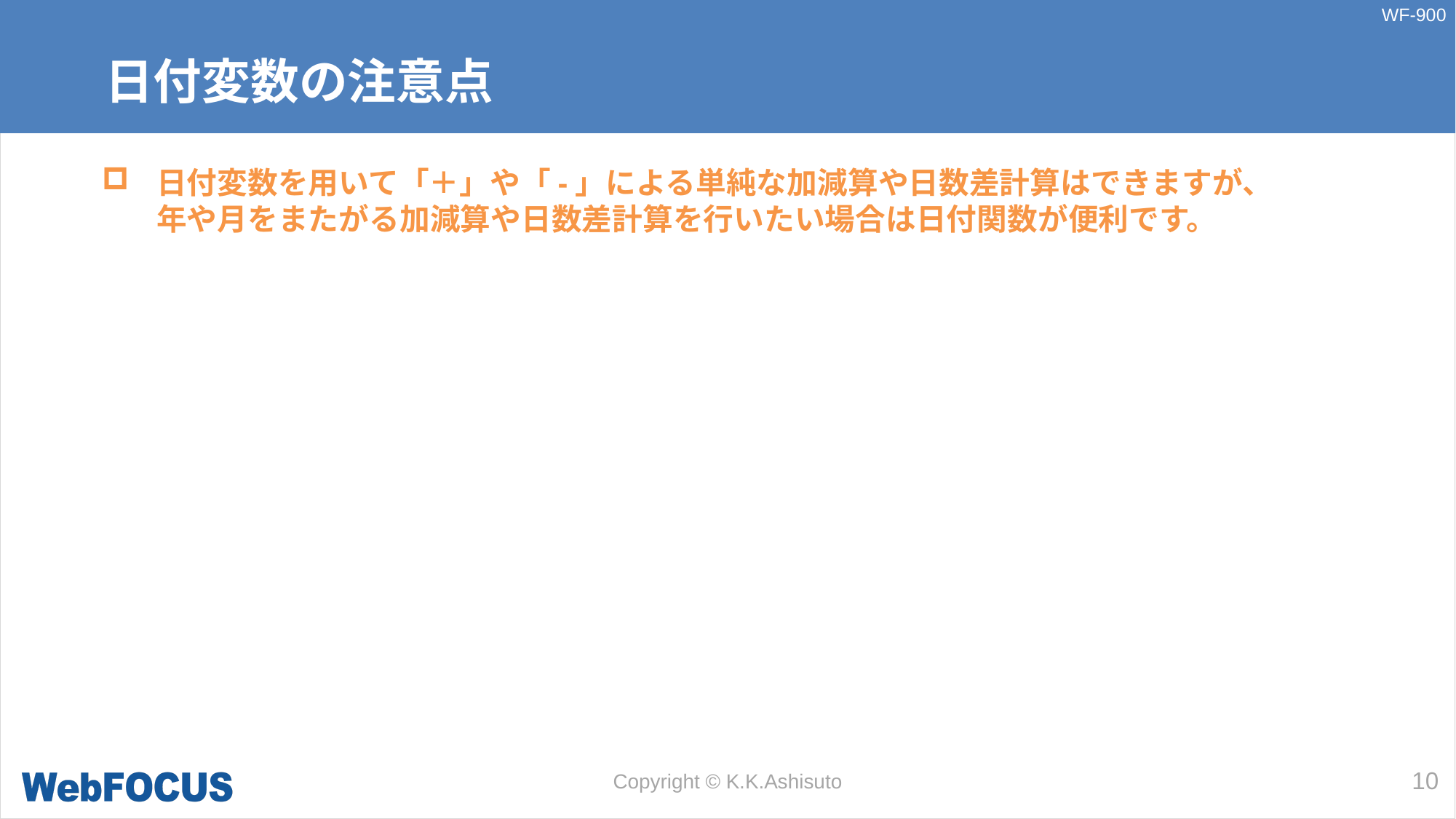

# 日付変数の注意点
日付変数を用いて「＋」や「-」による単純な加減算や日数差計算はできますが、
年や月をまたがる加減算や日数差計算を行いたい場合は日付関数が便利です。